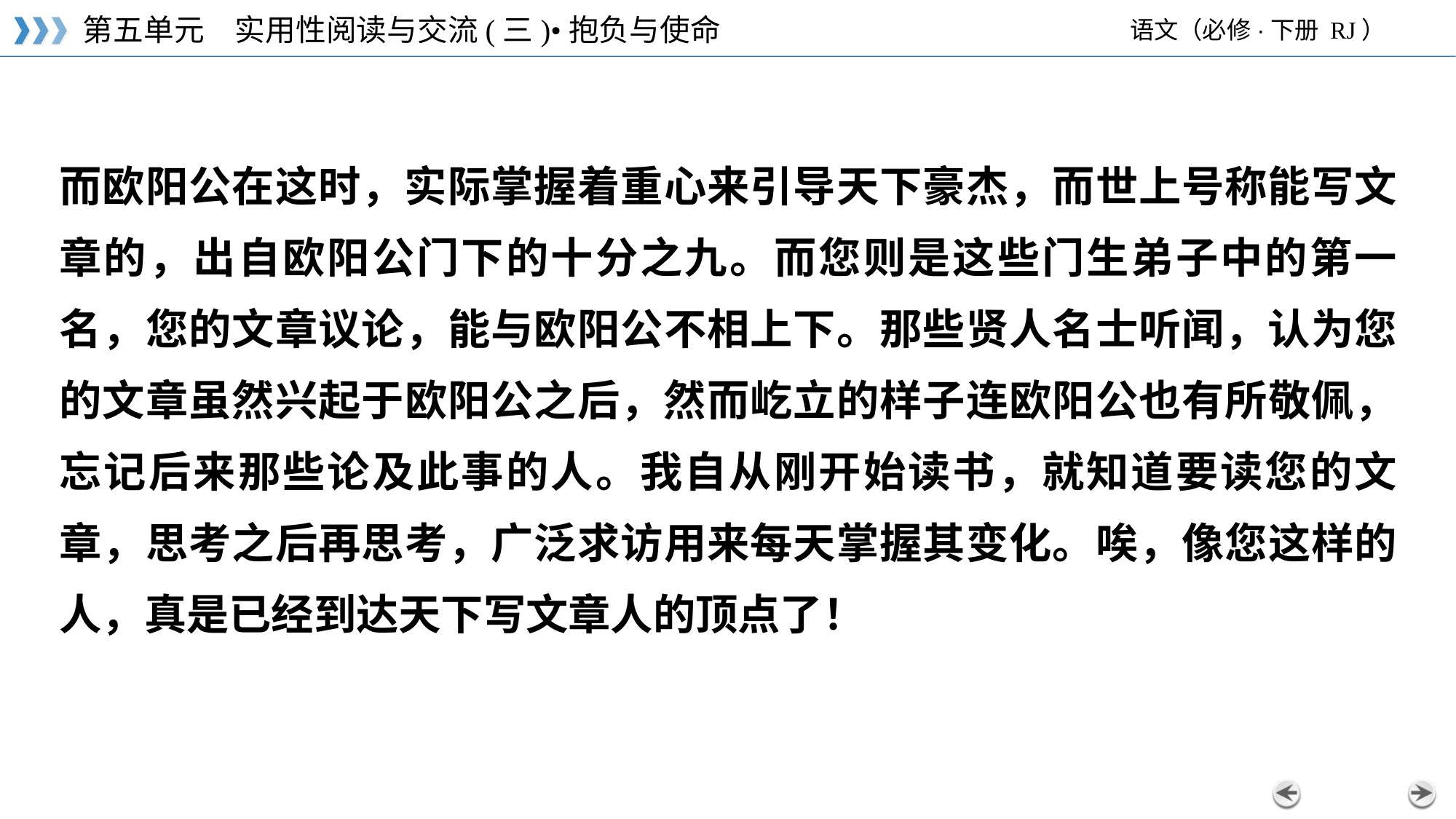

而欧阳公在这时，实际掌握着重心来引导天下豪杰，而世上号称能写文章的，出自欧阳公门下的十分之九。而您则是这些门生弟子中的第一名，您的文章议论，能与欧阳公不相上下。那些贤人名士听闻，认为您的文章虽然兴起于欧阳公之后，然而屹立的样子连欧阳公也有所敬佩，忘记后来那些论及此事的人。我自从刚开始读书，就知道要读您的文章，思考之后再思考，广泛求访用来每天掌握其变化。唉，像您这样的人，真是已经到达天下写文章人的顶点了！